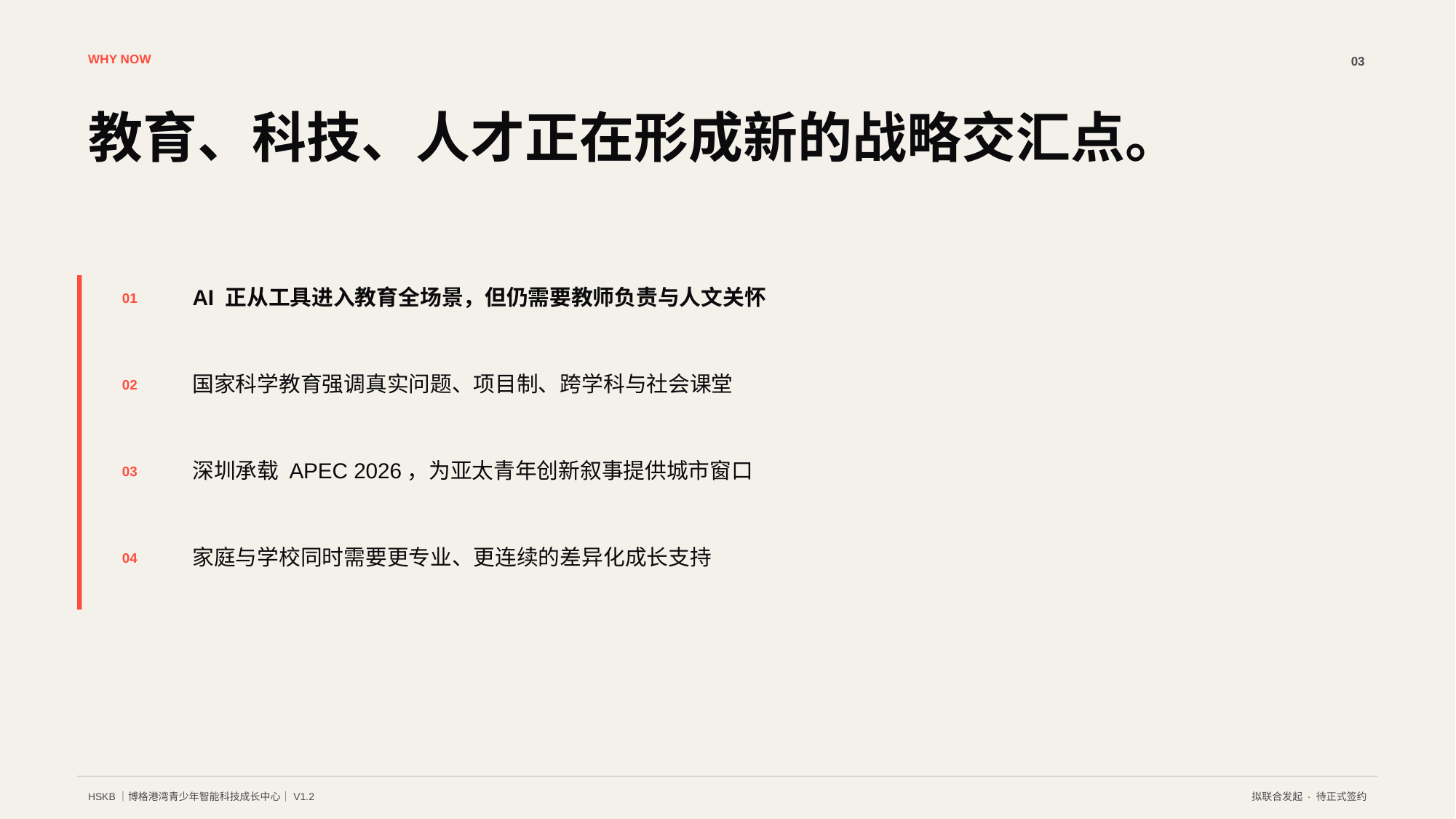

WHY NOW
03
教育、科技、人才正在形成新的战略交汇点。

AI 正从工具进入教育全场景，但仍需要教师负责与人文关怀
01
国家科学教育强调真实问题、项目制、跨学科与社会课堂
02
深圳承载 APEC 2026，为亚太青年创新叙事提供城市窗口
03
家庭与学校同时需要更专业、更连续的差异化成长支持
04

HSKB｜博格港湾青少年智能科技成长中心｜V1.2
拟联合发起 · 待正式签约